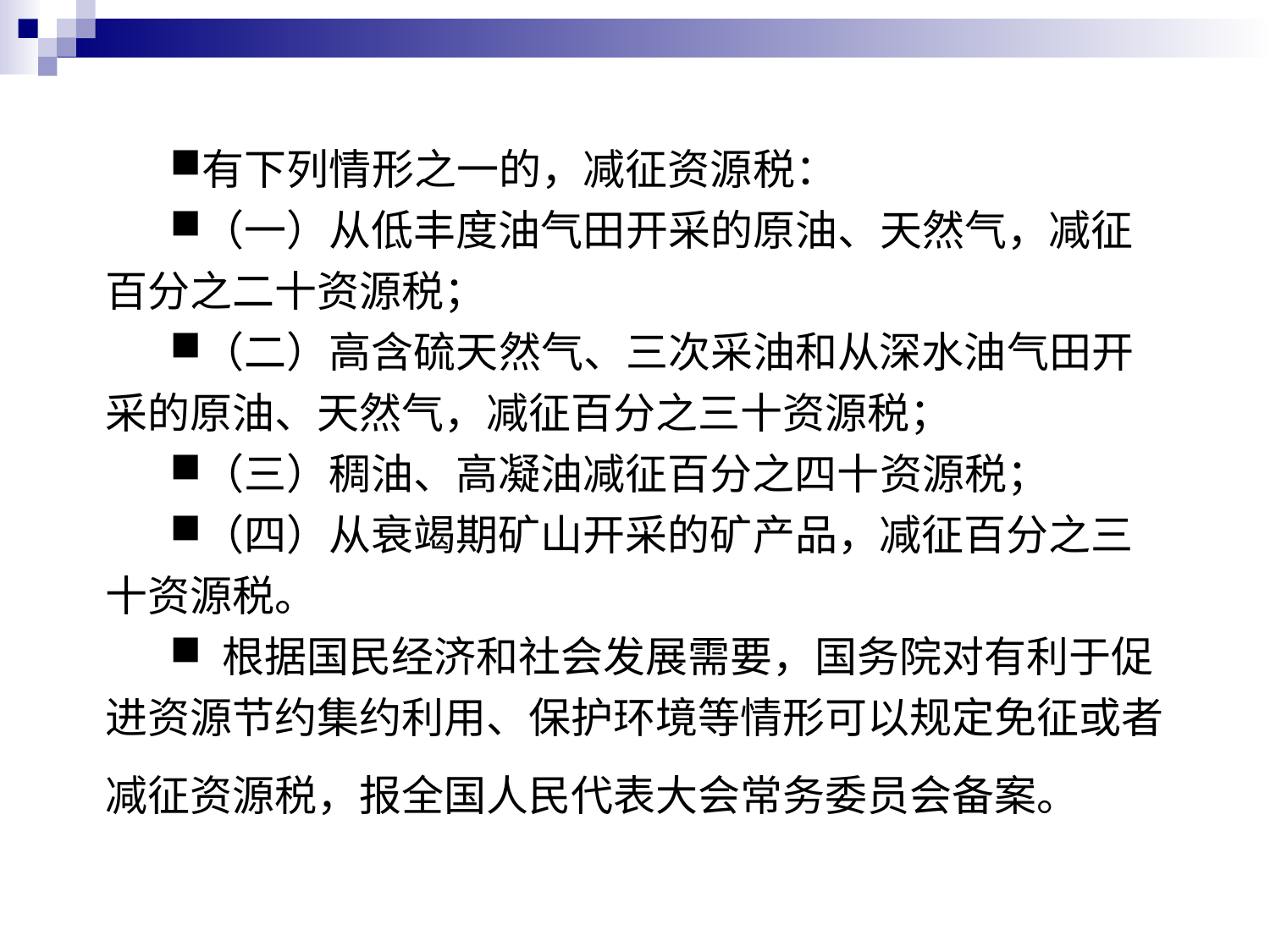

有下列情形之一的，减征资源税：
（一）从低丰度油气田开采的原油、天然气，减征百分之二十资源税；
（二）高含硫天然气、三次采油和从深水油气田开采的原油、天然气，减征百分之三十资源税；
（三）稠油、高凝油减征百分之四十资源税；
（四）从衰竭期矿山开采的矿产品，减征百分之三十资源税。
 根据国民经济和社会发展需要，国务院对有利于促进资源节约集约利用、保护环境等情形可以规定免征或者减征资源税，报全国人民代表大会常务委员会备案。